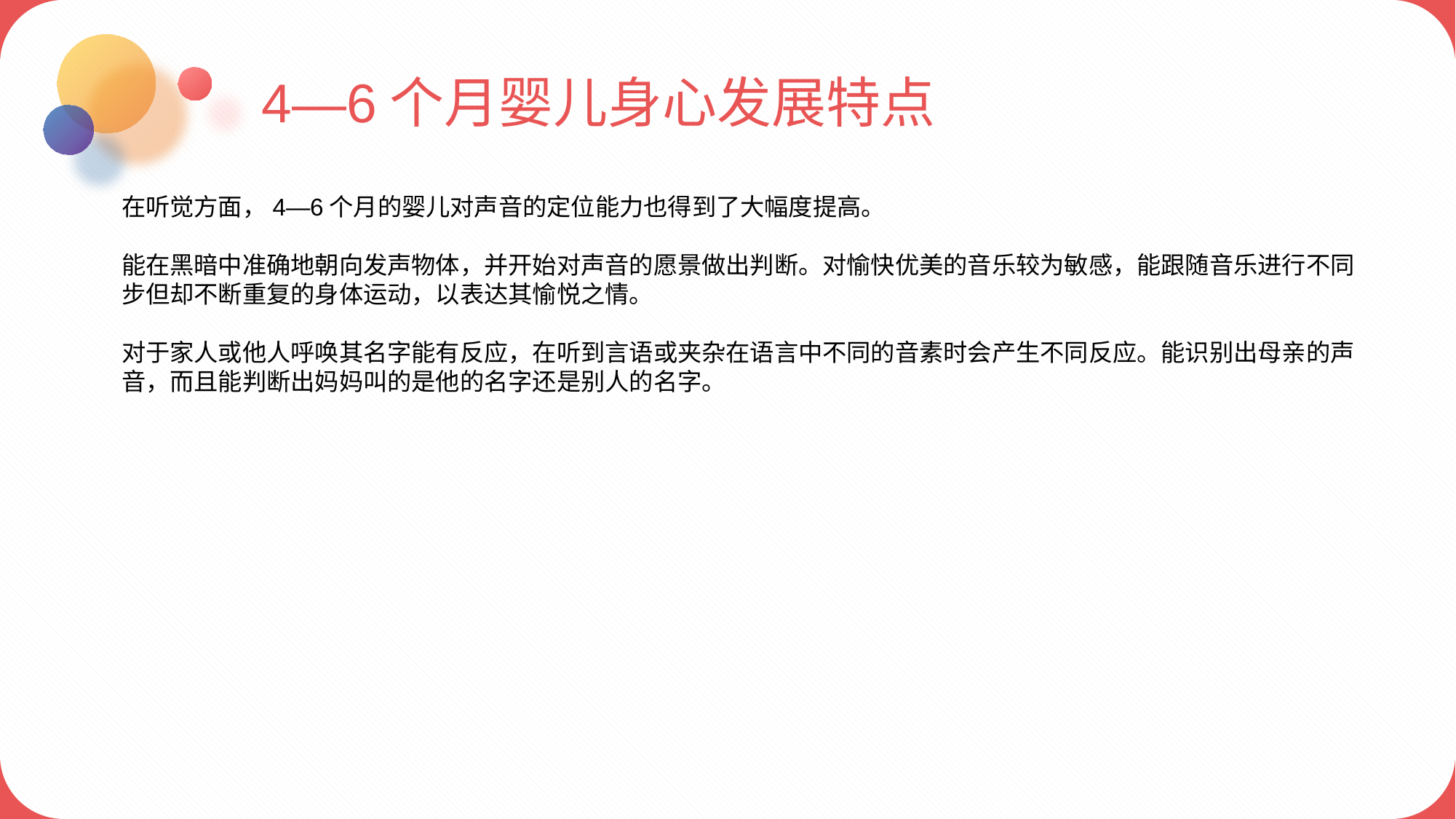

4—6个月婴儿身心发展特点
在听觉方面，4—6个月的婴儿对声音的定位能力也得到了大幅度提高。

能在黑暗中准确地朝向发声物体，并开始对声音的愿景做出判断。对愉快优美的音乐较为敏感，能跟随音乐进行不同步但却不断重复的身体运动，以表达其愉悦之情。

对于家人或他人呼唤其名字能有反应，在听到言语或夹杂在语言中不同的音素时会产生不同反应。能识别出母亲的声音，而且能判断出妈妈叫的是他的名字还是别人的名字。